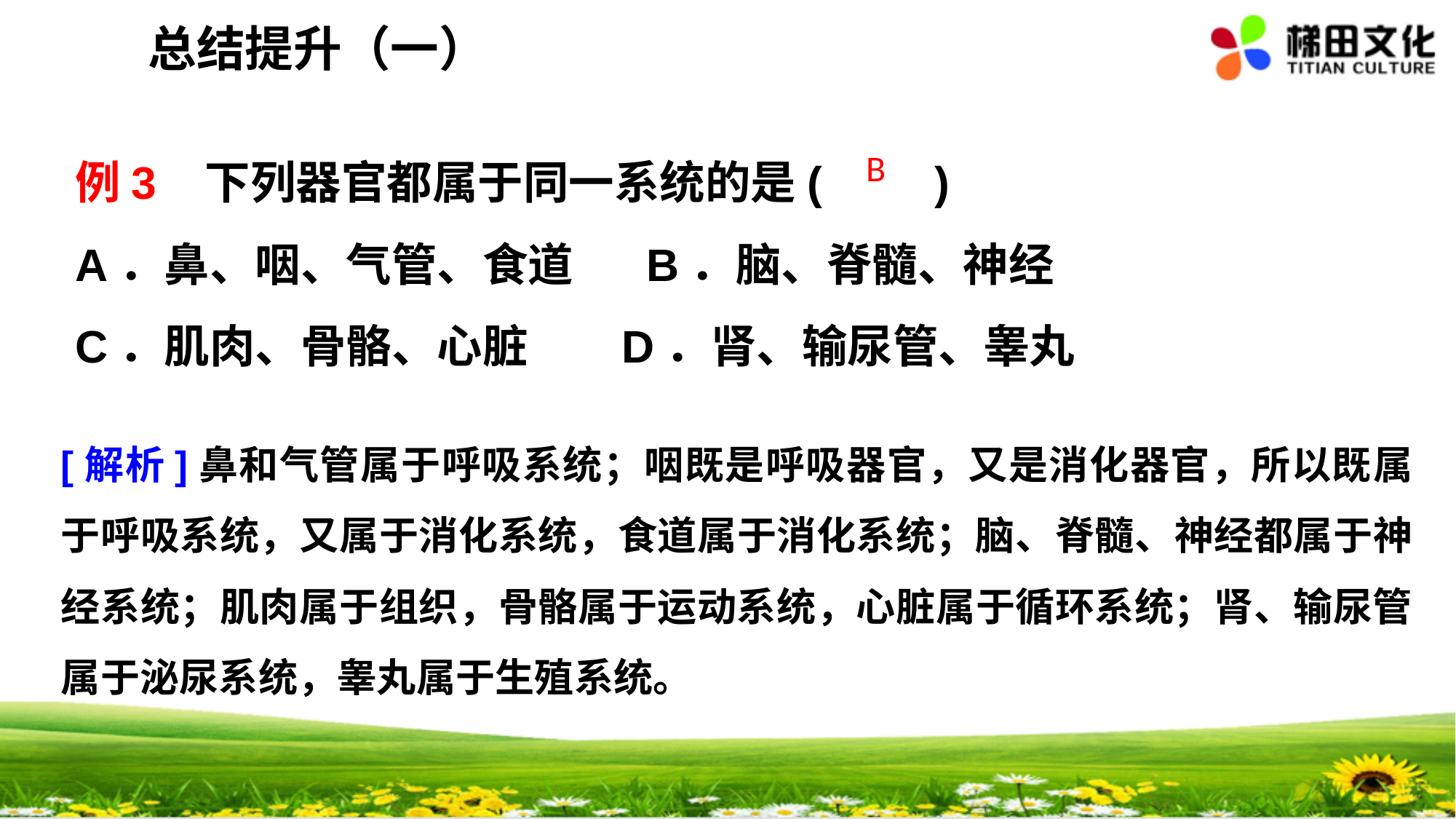

总结提升（一）
例3   下列器官都属于同一系统的是(　　)
A．鼻、咽、气管、食道      B．脑、脊髓、神经
C．肌肉、骨骼、心脏        D．肾、输尿管、睾丸
B
[解析]鼻和气管属于呼吸系统；咽既是呼吸器官，又是消化器官，所以既属于呼吸系统，又属于消化系统，食道属于消化系统；脑、脊髓、神经都属于神经系统；肌肉属于组织，骨骼属于运动系统，心脏属于循环系统；肾、输尿管属于泌尿系统，睾丸属于生殖系统。